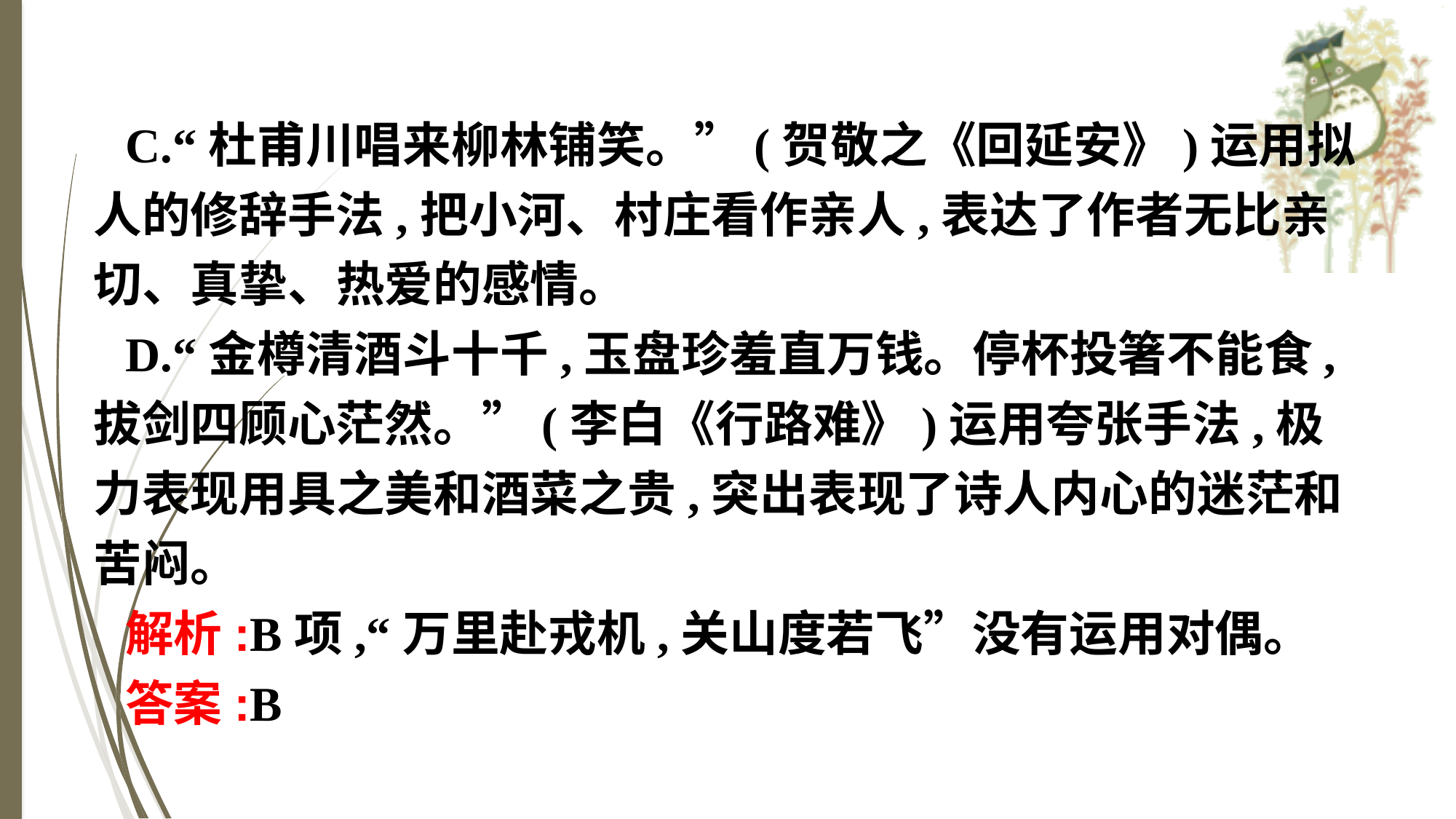

C.“杜甫川唱来柳林铺笑。”(贺敬之《回延安》)运用拟人的修辞手法,把小河、村庄看作亲人,表达了作者无比亲切、真挚、热爱的感情。
D.“金樽清酒斗十千,玉盘珍羞直万钱。停杯投箸不能食,拔剑四顾心茫然。”(李白《行路难》)运用夸张手法,极力表现用具之美和酒菜之贵,突出表现了诗人内心的迷茫和苦闷。
解析:B项,“万里赴戎机,关山度若飞”没有运用对偶。
答案:B